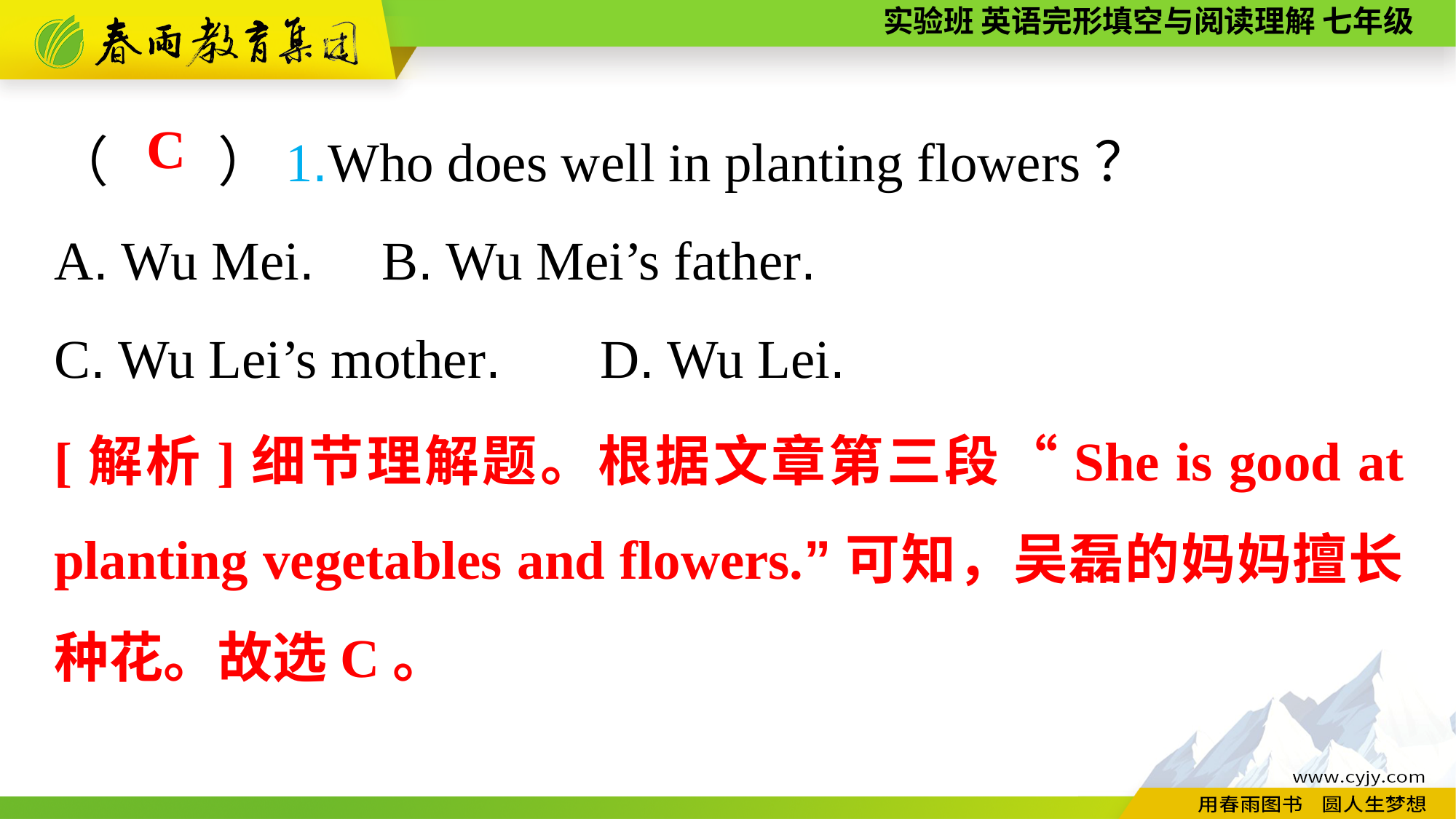

（　　）1.Who does well in planting flowers？
A. Wu Mei.	B. Wu Mei’s father.
C. Wu Lei’s mother.	D. Wu Lei.
C
[解析]细节理解题。根据文章第三段“She is good at planting vegetables and flowers.”可知，吴磊的妈妈擅长种花。故选C。